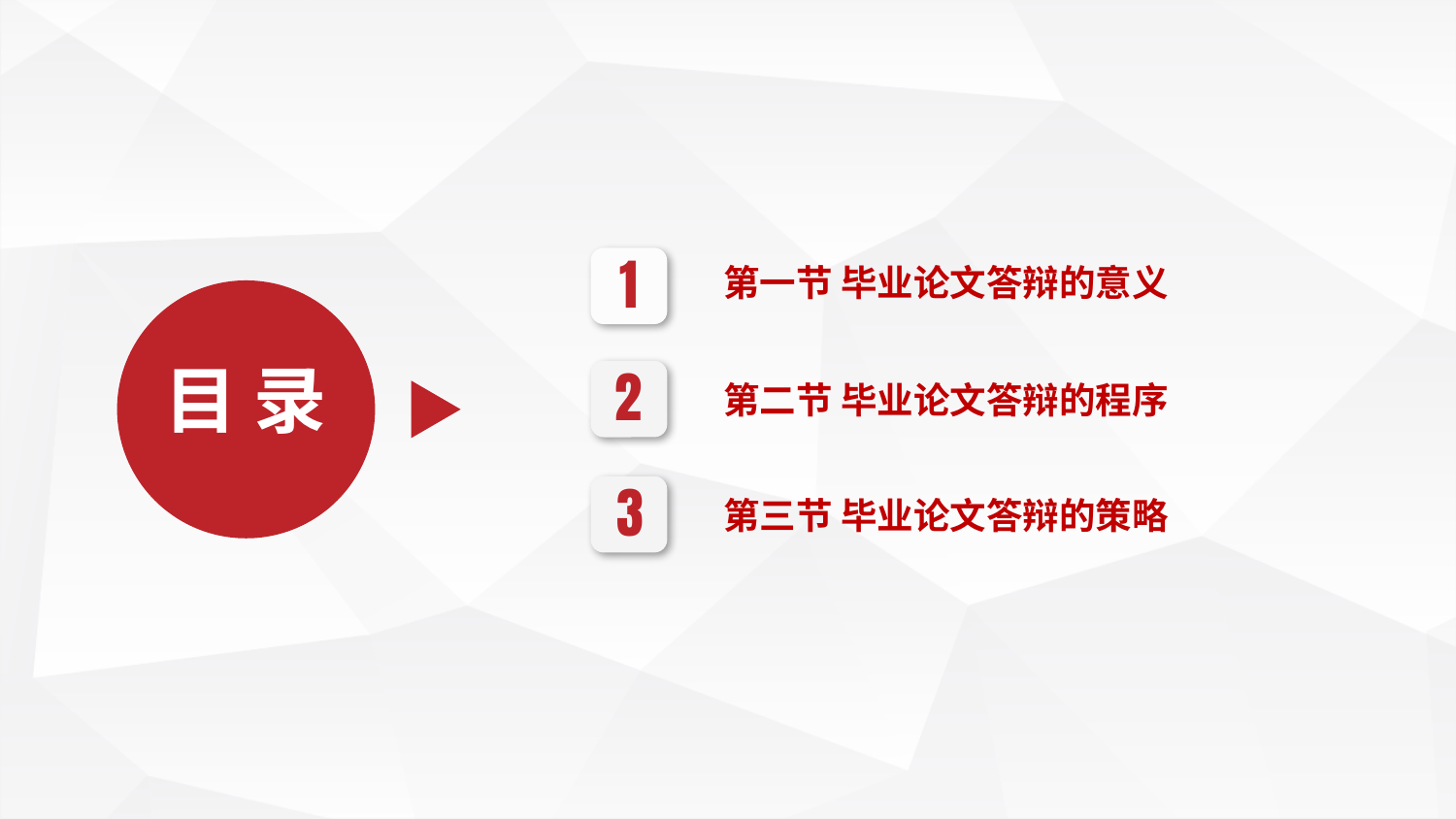

1

第一节 毕业论文答辩的意义

目 录
2

第二节 毕业论文答辩的程序

3

第三节 毕业论文答辩的策略